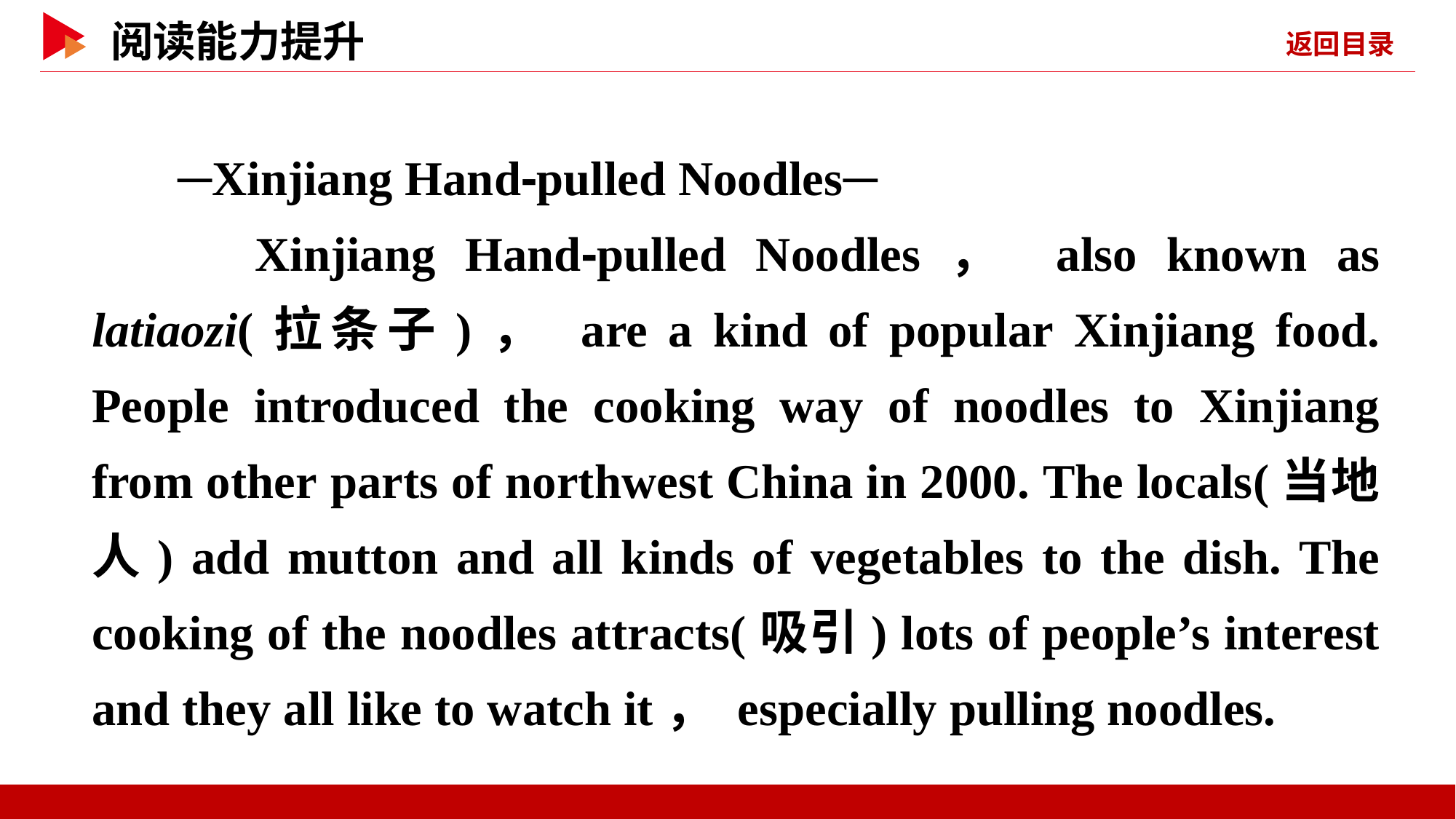

─Xinjiang Hand⁃pulled Noodles─
　Xinjiang Hand⁃pulled Noodles， also known as latiaozi(拉条子)， are a kind of popular Xinjiang food. People introduced the cooking way of noodles to Xinjiang from other parts of northwest China in 2000. The locals(当地人) add mutton and all kinds of vegetables to the dish. The cooking of the noodles attracts(吸引) lots of people’s interest and they all like to watch it， especially pulling noodles.